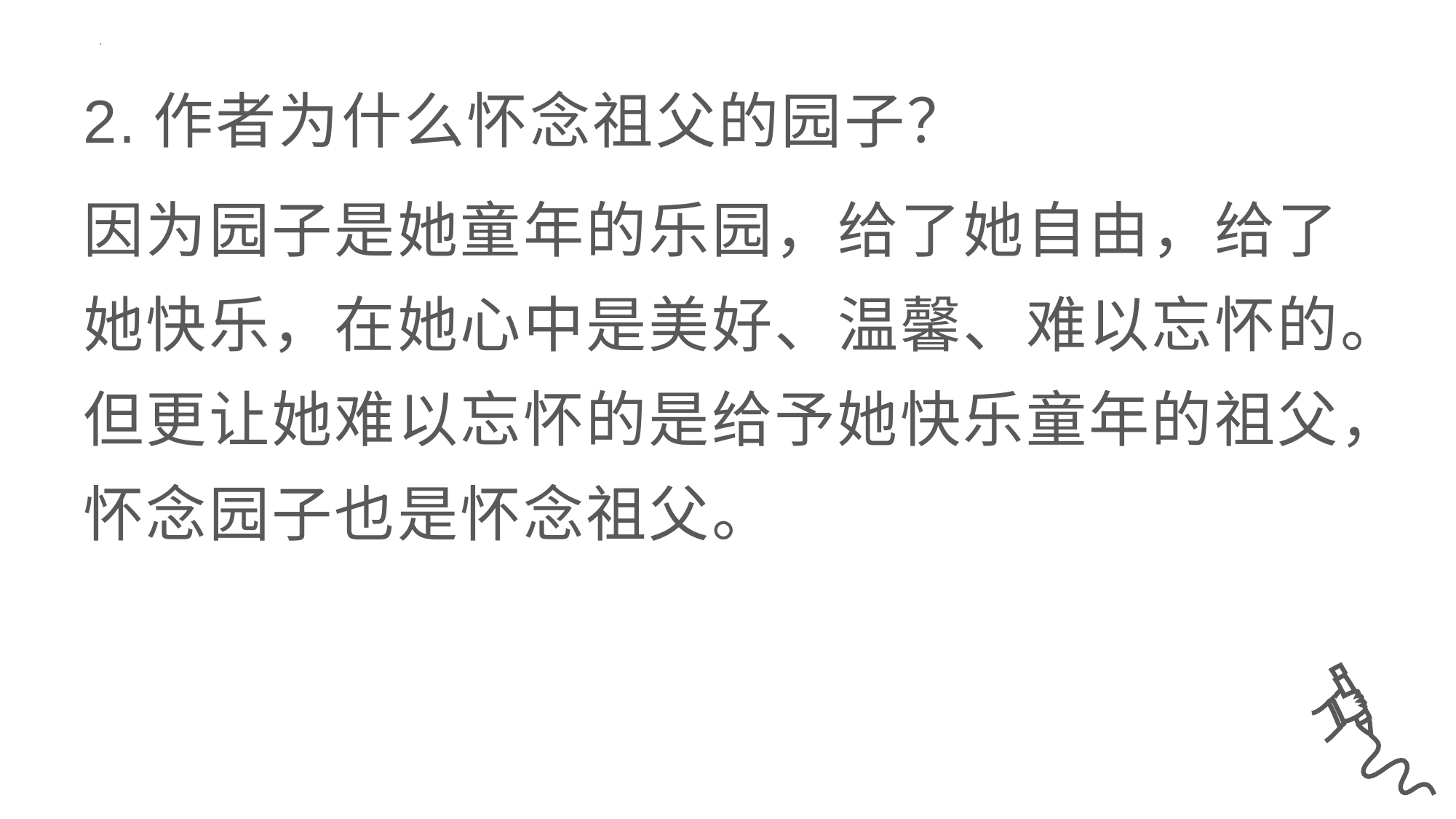

2.作者为什么怀念祖父的园子？
因为园子是她童年的乐园，给了她自由，给了她快乐，在她心中是美好、温馨、难以忘怀的。但更让她难以忘怀的是给予她快乐童年的祖父，怀念园子也是怀念祖父。